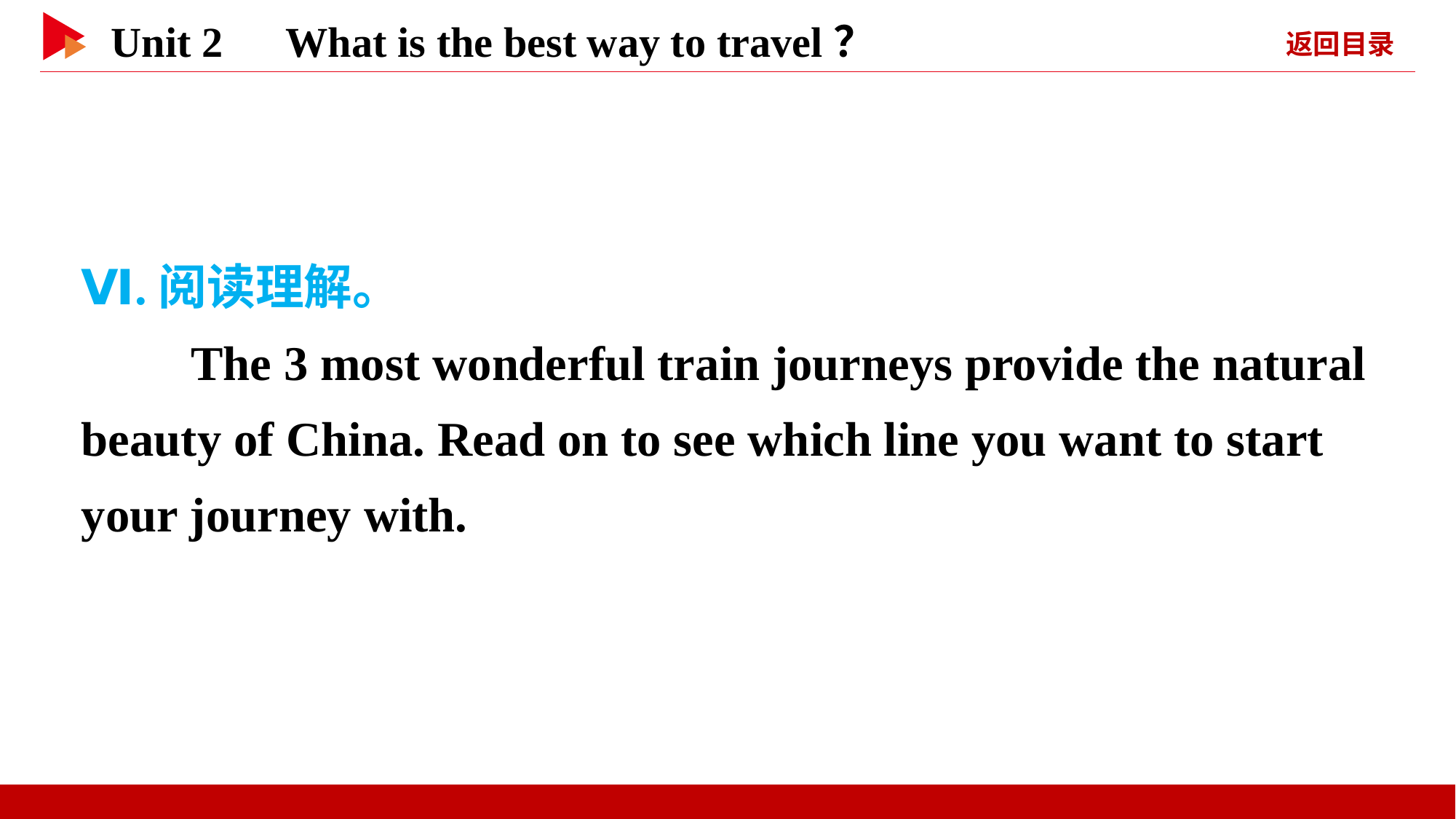

Ⅵ.阅读理解。
         The 3 most wonderful train journeys provide the natural beauty of China. Read on to see which line you want to start your journey with.